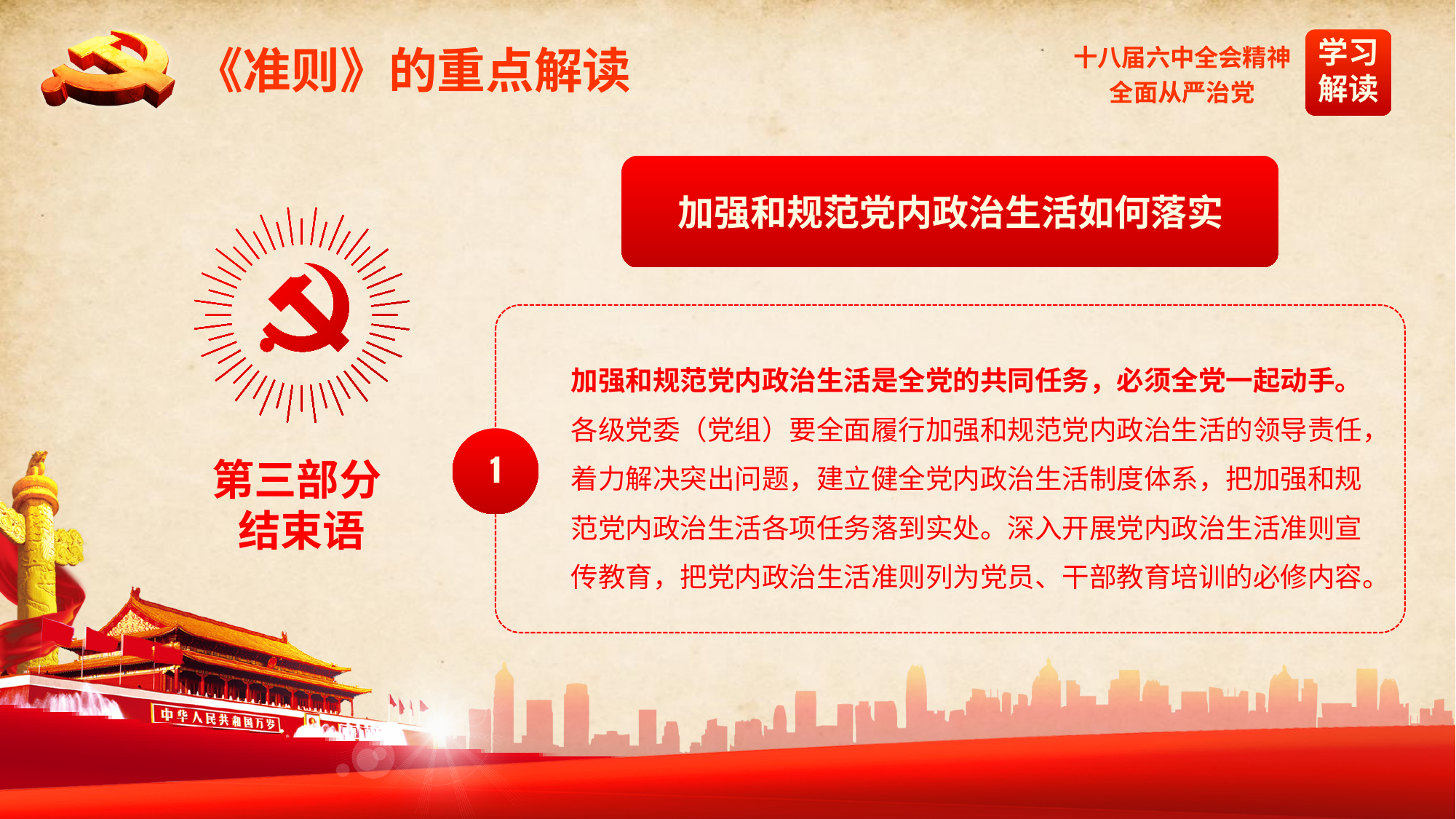

《准则》的重点解读
加强和规范党内政治生活如何落实

第三部分
结束语

加强和规范党内政治生活是全党的共同任务，必须全党一起动手。
各级党委（党组）要全面履行加强和规范党内政治生活的领导责任，着力解决突出问题，建立健全党内政治生活制度体系，把加强和规范党内政治生活各项任务落到实处。深入开展党内政治生活准则宣传教育，把党内政治生活准则列为党员、干部教育培训的必修内容。
1